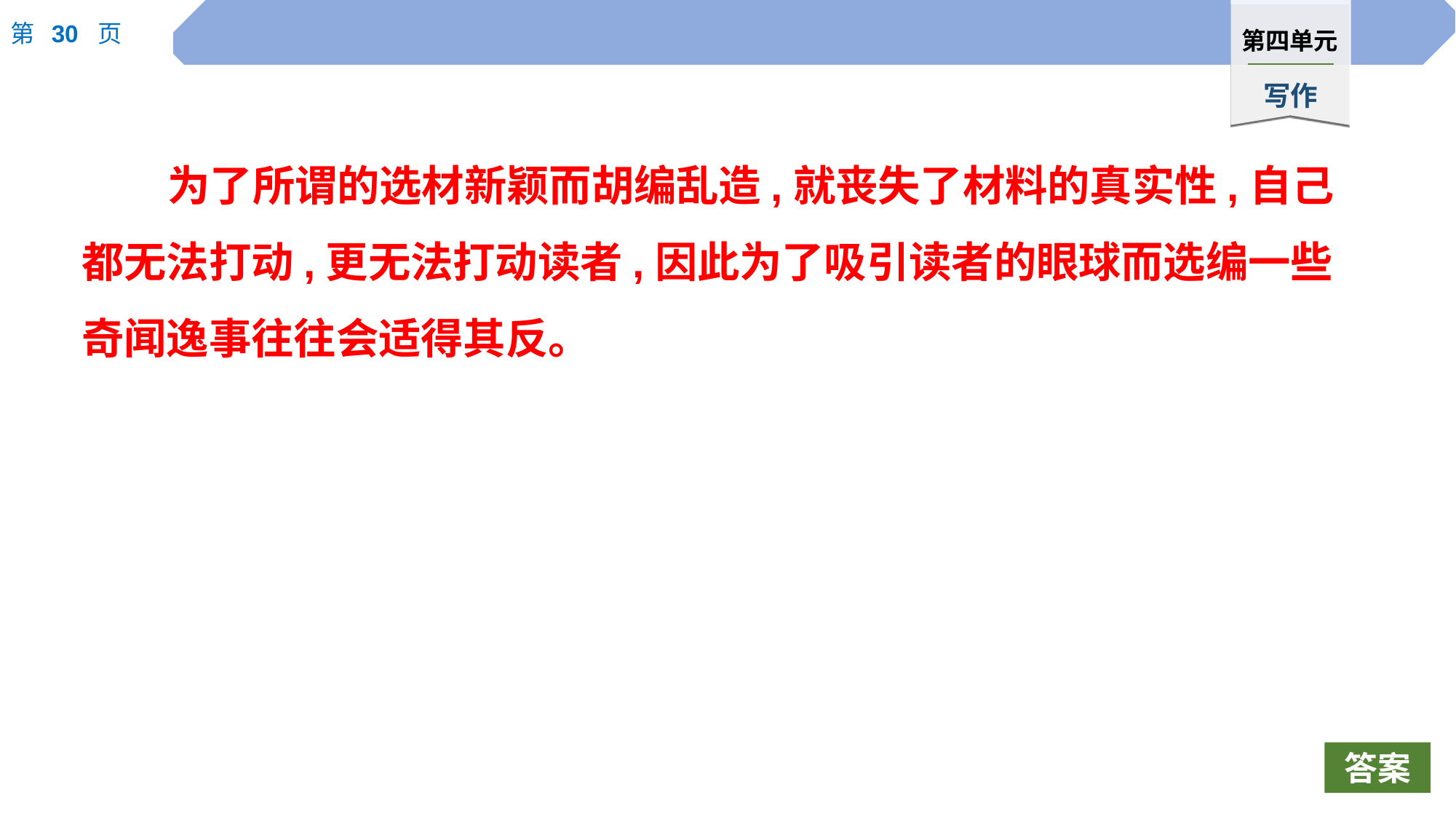

为了所谓的选材新颖而胡编乱造,就丧失了材料的真实性,自己都无法打动,更无法打动读者,因此为了吸引读者的眼球而选编一些奇闻逸事往往会适得其反。
答案